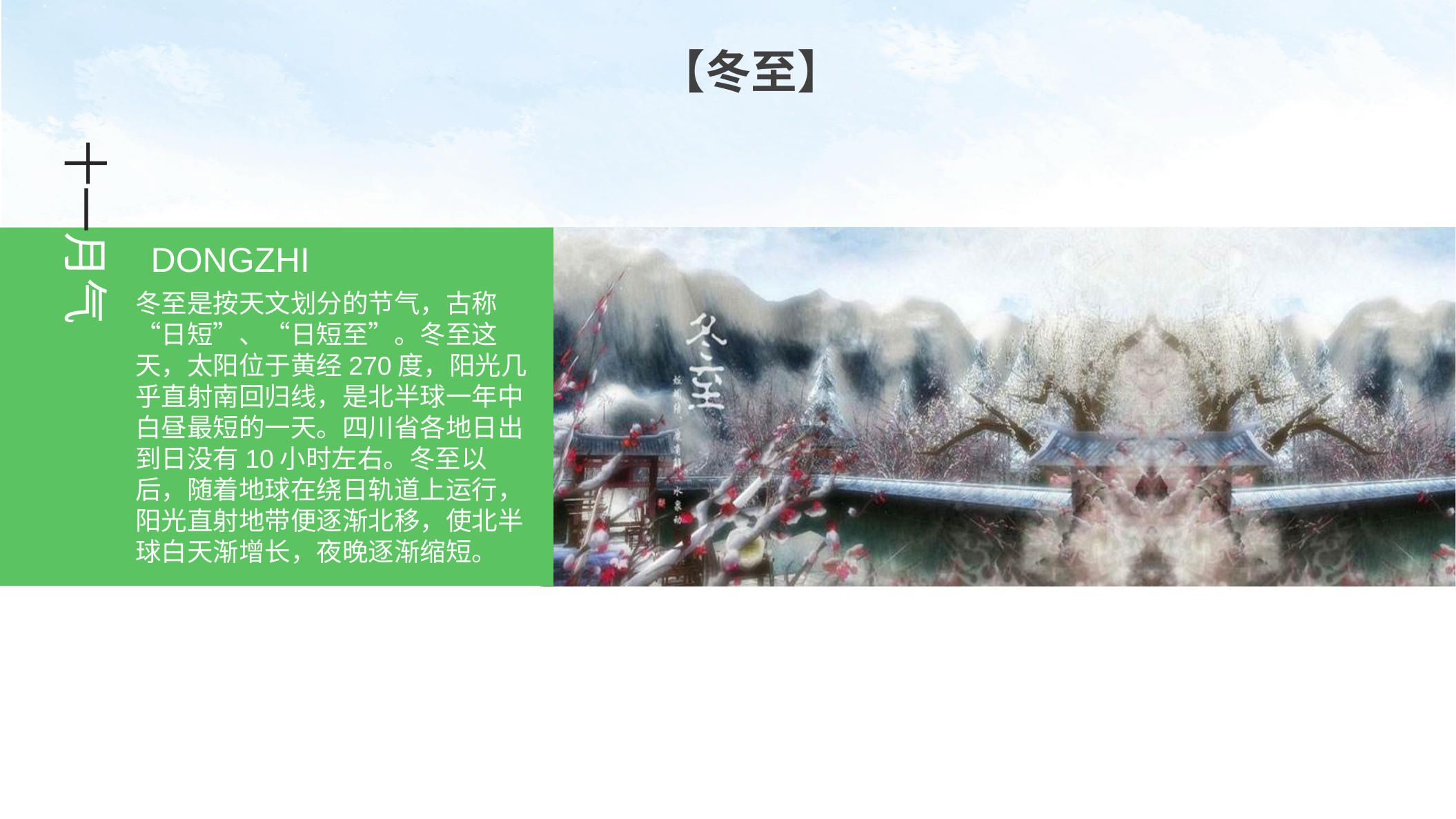

【冬至】
十一月气

DONGZHI
冬至是按天文划分的节气，古称“日短”、“日短至”。冬至这天，太阳位于黄经270度，阳光几乎直射南回归线，是北半球一年中白昼最短的一天。四川省各地日出到日没有10小时左右。冬至以后，随着地球在绕日轨道上运行，阳光直射地带便逐渐北移，使北半球白天渐增长，夜晚逐渐缩短。